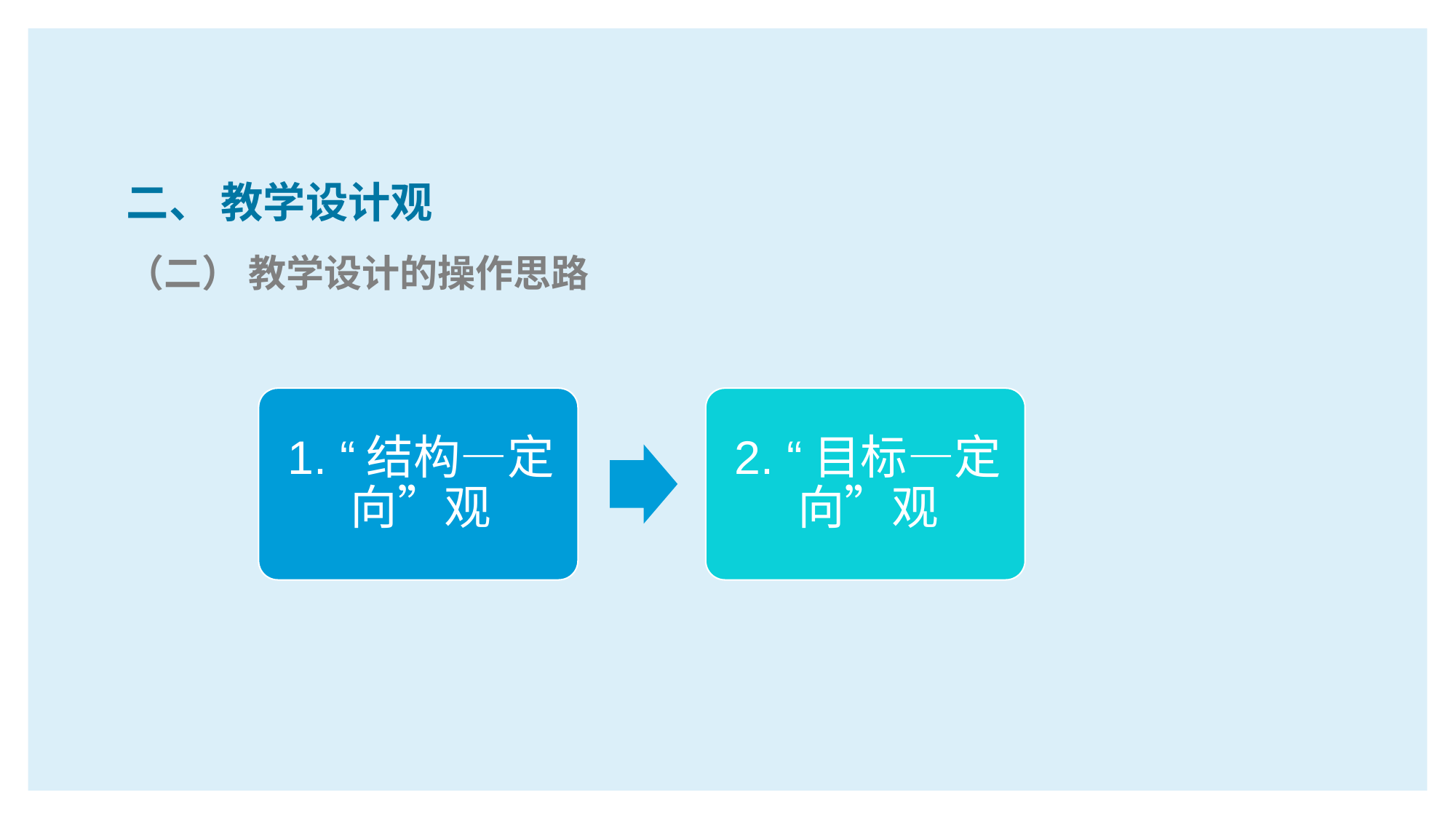

二、 教学设计观
（二） 教学设计的操作思路

1. “结构—定向”观

2. “目标—定向”观